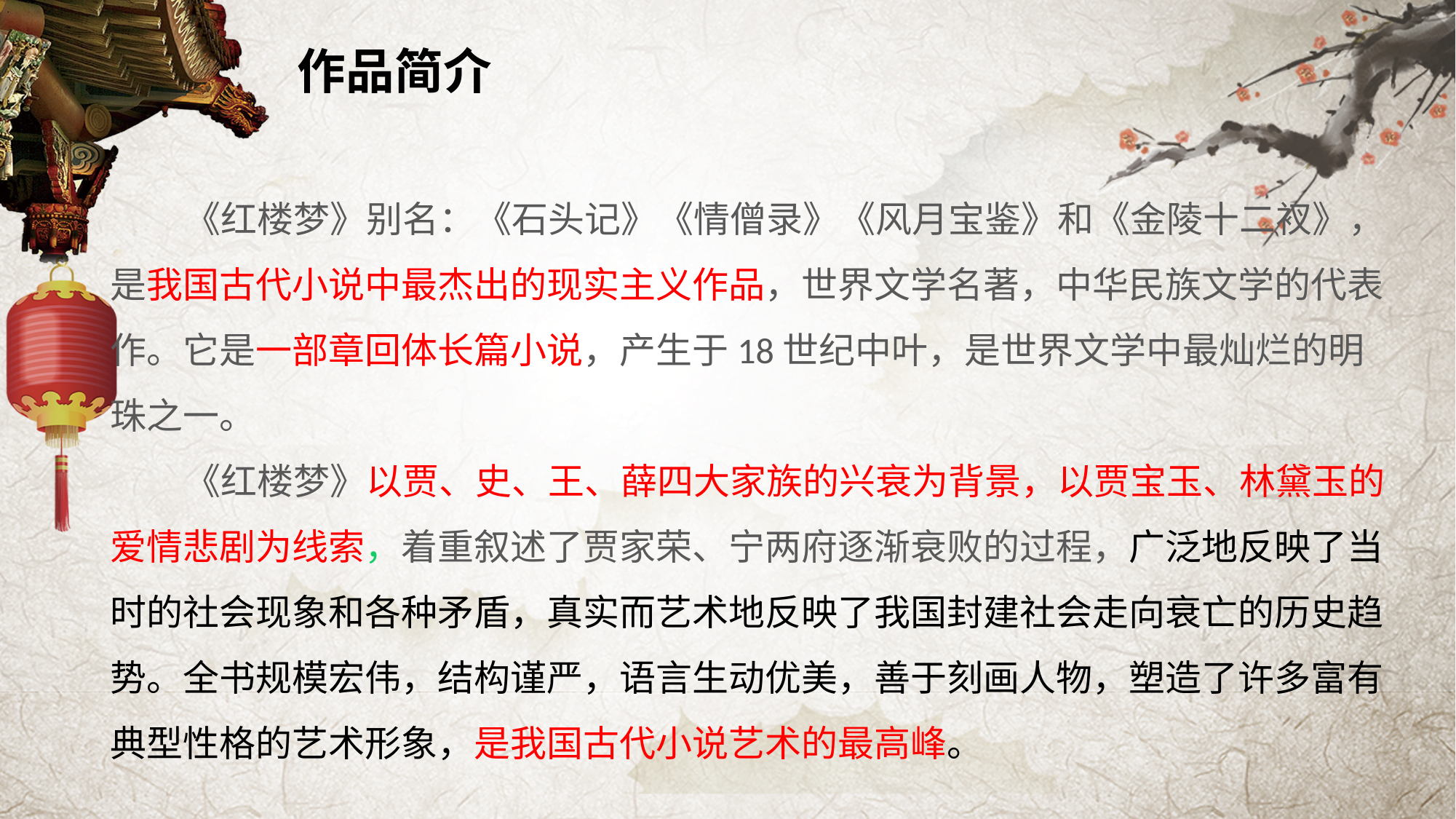

作品简介
        《红楼梦》别名：《石头记》《情僧录》《风月宝鉴》和《金陵十二衩》，是我国古代小说中最杰出的现实主义作品，世界文学名著，中华民族文学的代表作。它是一部章回体长篇小说，产生于18世纪中叶，是世界文学中最灿烂的明珠之一。
        《红楼梦》以贾、史、王、薛四大家族的兴衰为背景，以贾宝玉、林黛玉的爱情悲剧为线索，着重叙述了贾家荣、宁两府逐渐衰败的过程，广泛地反映了当时的社会现象和各种矛盾，真实而艺术地反映了我国封建社会走向衰亡的历史趋势。全书规模宏伟，结构谨严，语言生动优美，善于刻画人物，塑造了许多富有典型性格的艺术形象，是我国古代小说艺术的最高峰。